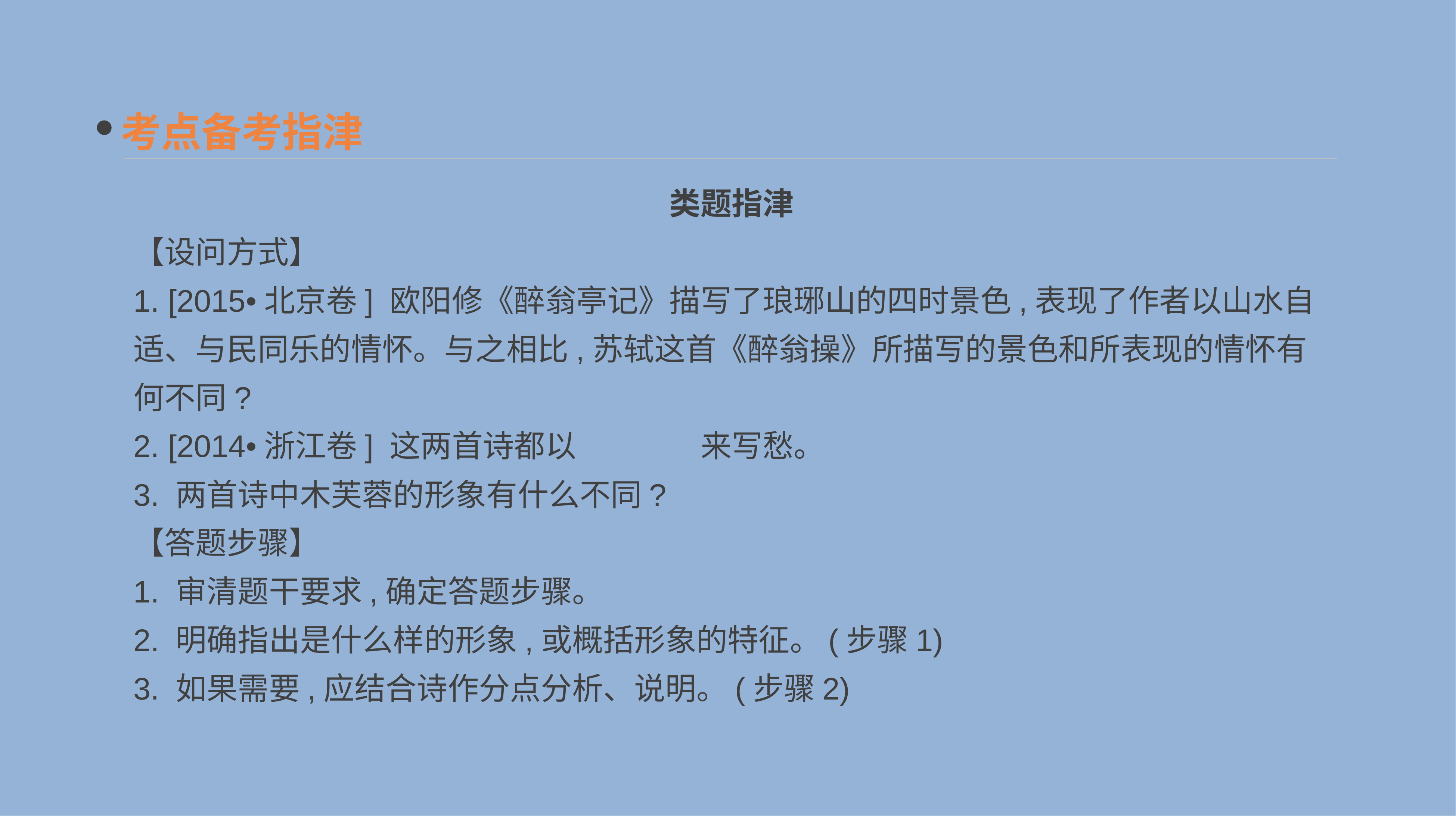

考点备考指津

　类题指津
【设问方式】
1. [2015•北京卷] 欧阳修《醉翁亭记》描写了琅琊山的四时景色,表现了作者以山水自适、与民同乐的情怀。与之相比,苏轼这首《醉翁操》所描写的景色和所表现的情怀有何不同?
2. [2014•浙江卷] 这两首诗都以　　　　来写愁。
3. 两首诗中木芙蓉的形象有什么不同?
【答题步骤】
1. 审清题干要求,确定答题步骤。
2. 明确指出是什么样的形象,或概括形象的特征。(步骤1)
3. 如果需要,应结合诗作分点分析、说明。(步骤2)